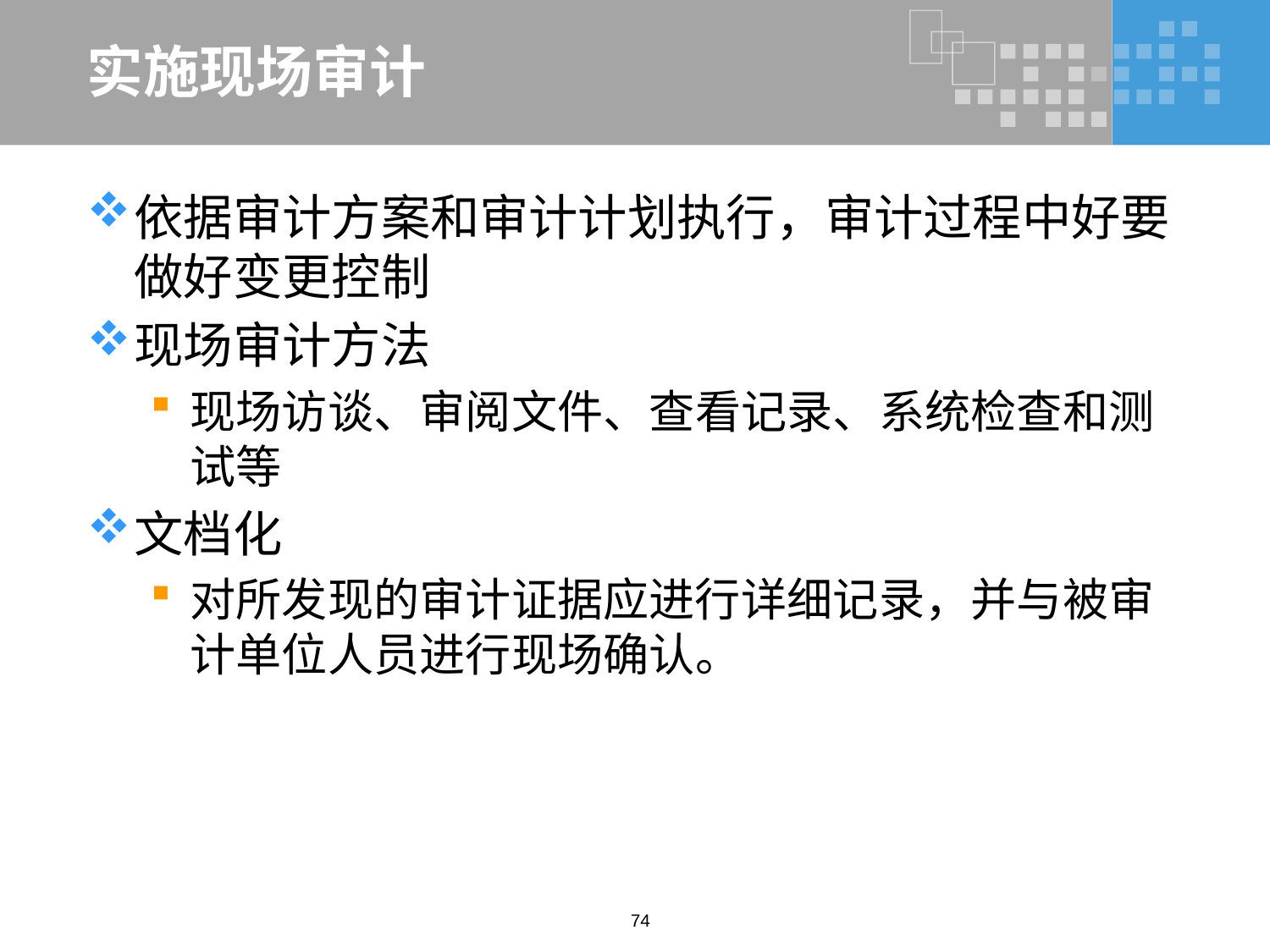

# 实施现场审计
依据审计方案和审计计划执行，审计过程中好要做好变更控制
现场审计方法
现场访谈、审阅文件、查看记录、系统检查和测试等
文档化
对所发现的审计证据应进行详细记录，并与被审计单位人员进行现场确认。
74